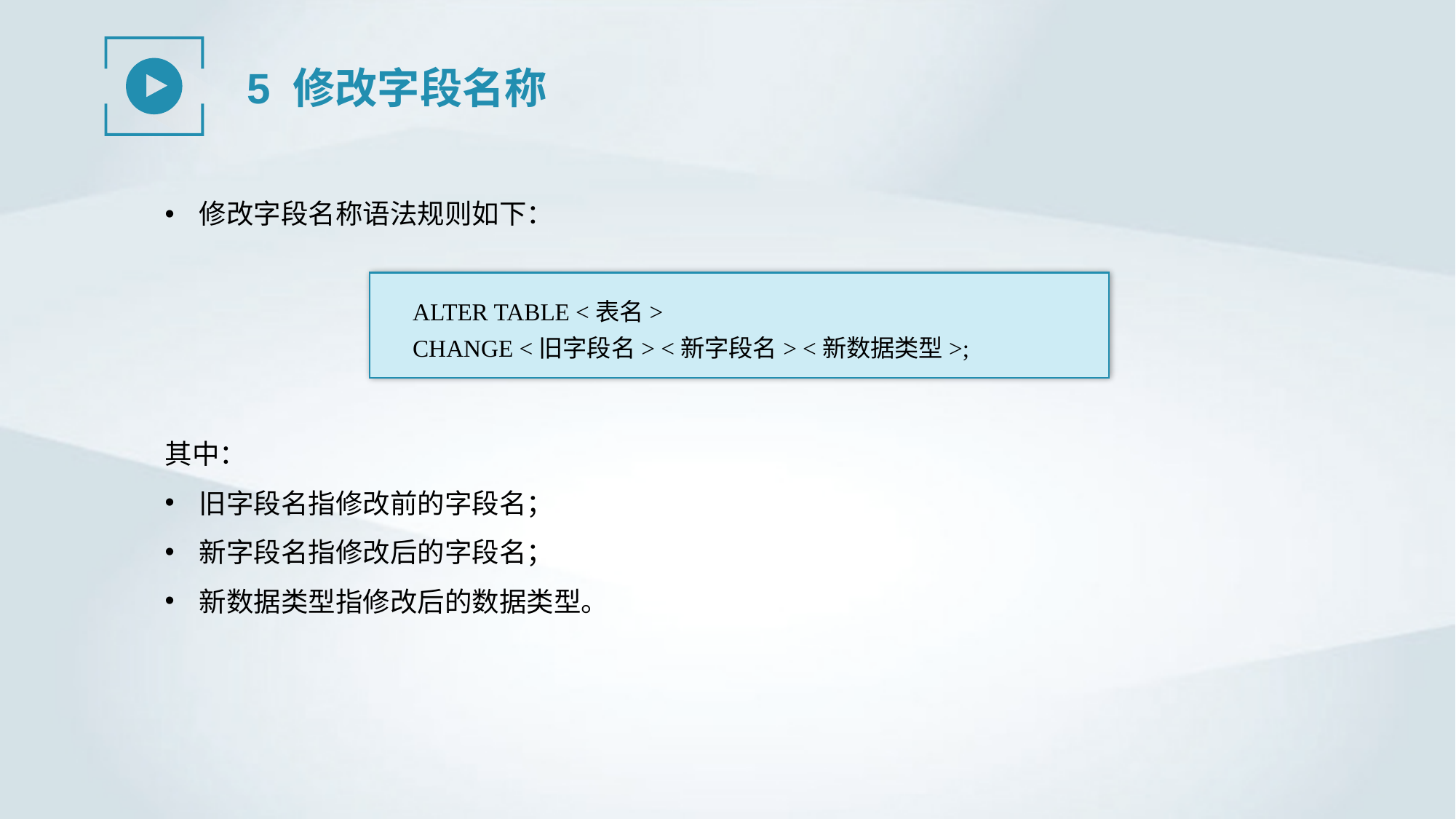

5 修改字段名称
修改字段名称语法规则如下：
ALTER TABLE <表名>
CHANGE <旧字段名> <新字段名> <新数据类型>;
其中：
旧字段名指修改前的字段名；
新字段名指修改后的字段名；
新数据类型指修改后的数据类型。